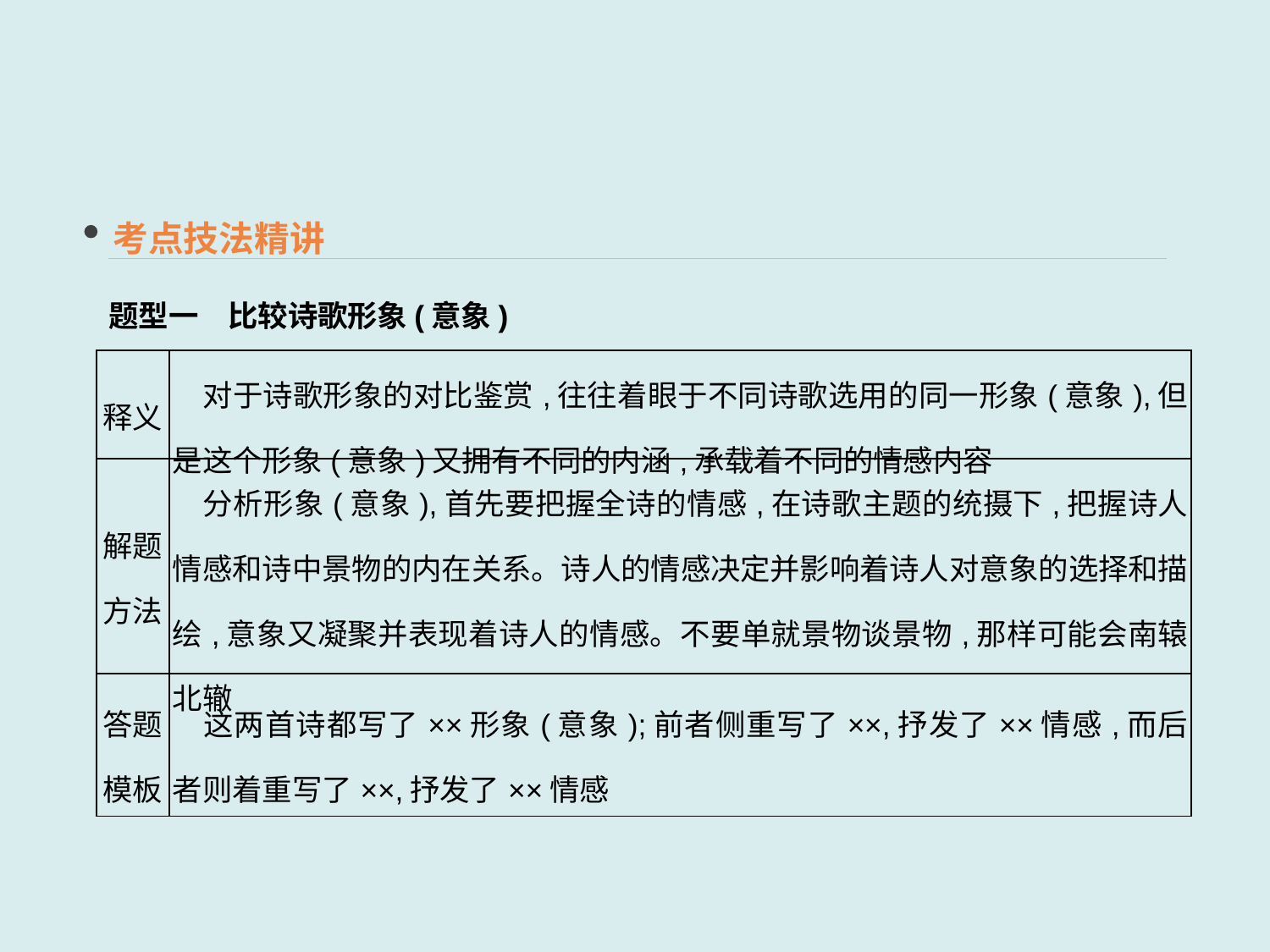

考点技法精讲

题型一　比较诗歌形象(意象)

| 释义 | 对于诗歌形象的对比鉴赏,往往着眼于不同诗歌选用的同一形象(意象),但是这个形象(意象)又拥有不同的内涵,承载着不同的情感内容 |
| --- | --- |
| 解题 方法 | 分析形象(意象),首先要把握全诗的情感,在诗歌主题的统摄下,把握诗人情感和诗中景物的内在关系。诗人的情感决定并影响着诗人对意象的选择和描绘,意象又凝聚并表现着诗人的情感。不要单就景物谈景物,那样可能会南辕北辙 |
| 答题 模板 | 这两首诗都写了××形象(意象);前者侧重写了××,抒发了××情感,而后者则着重写了××,抒发了××情感 |